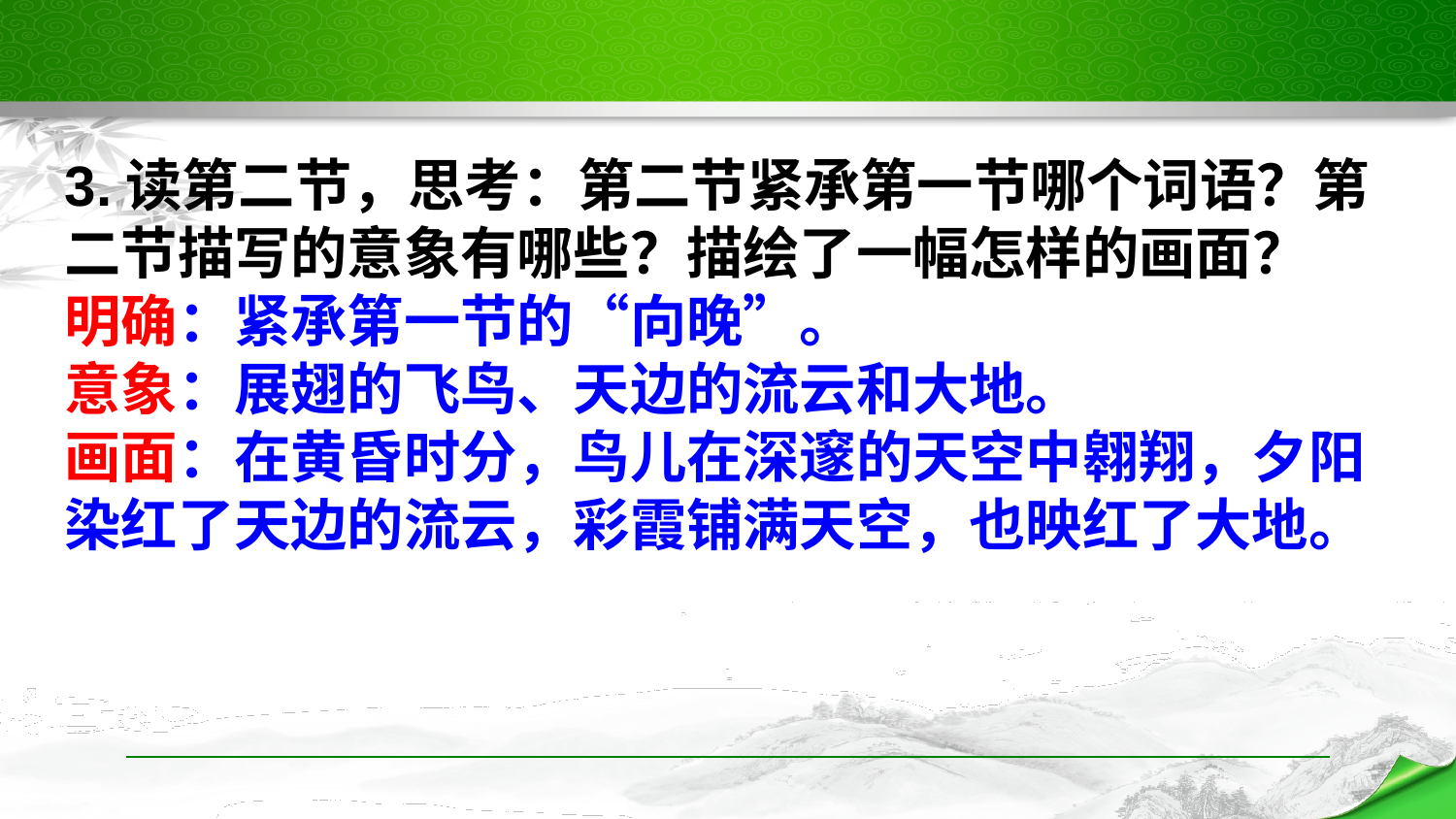

3.读第二节，思考：第二节紧承第一节哪个词语？第二节描写的意象有哪些？描绘了一幅怎样的画面？
明确：紧承第一节的“向晚”。
意象：展翅的飞鸟、天边的流云和大地。
画面：在黄昏时分，鸟儿在深邃的天空中翱翔，夕阳染红了天边的流云，彩霞铺满天空，也映红了大地。